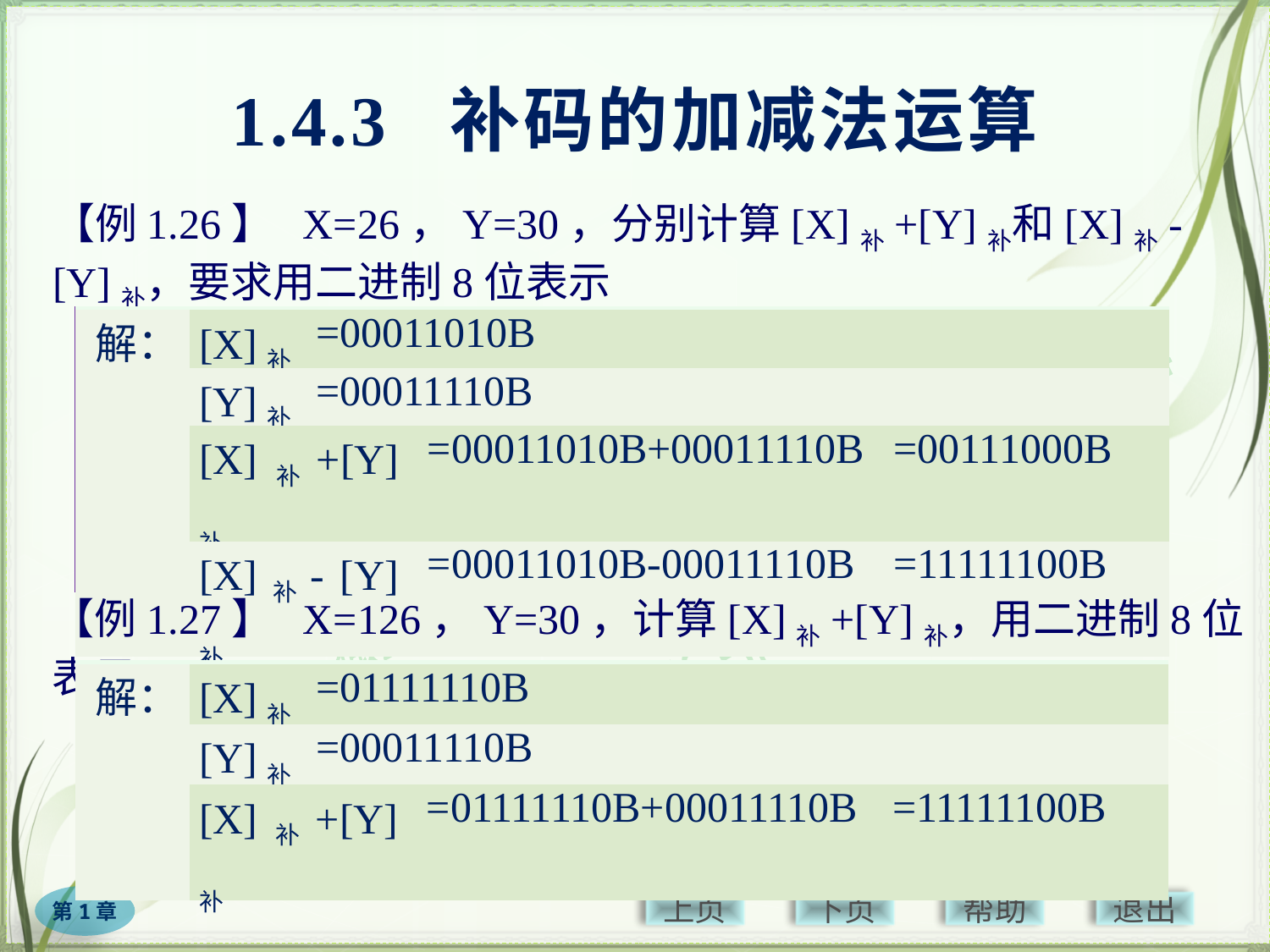

# 1.4.3  补码的加减法运算
【例1.26】  X=26，Y=30，分别计算[X]补+[Y]补和[X]补- [Y]补，要求用二进制8位表示
|  |  |  |  |  |
| --- | --- | --- | --- | --- |
| 解： | [X]补 | =00011010B |  |  |
|  | [Y]补 | =00011110B |  |  |
|  | [X]补+[Y]补 |  | =00011010B+00011110B | =00111000B |
|  | [X]补- [Y]补 |  | =00011010B-00011110B | =11111100B |
[X]补- [Y]补=[X]补+[-Y]补
[X+Y]补=[X]补+[Y]补
[X-Y]补=[X]补- [Y]补
【例1.27】  X=126，Y=30，计算[X]补+[Y]补，用二进制8位表示
|  |  |  |  |  |
| --- | --- | --- | --- | --- |
| 解： | [X]补 | =01111110B |  |  |
|  | [Y]补 | =00011110B |  |  |
|  | [X]补+[Y]补 |  | =01111110B+00011110B | =11111100B |